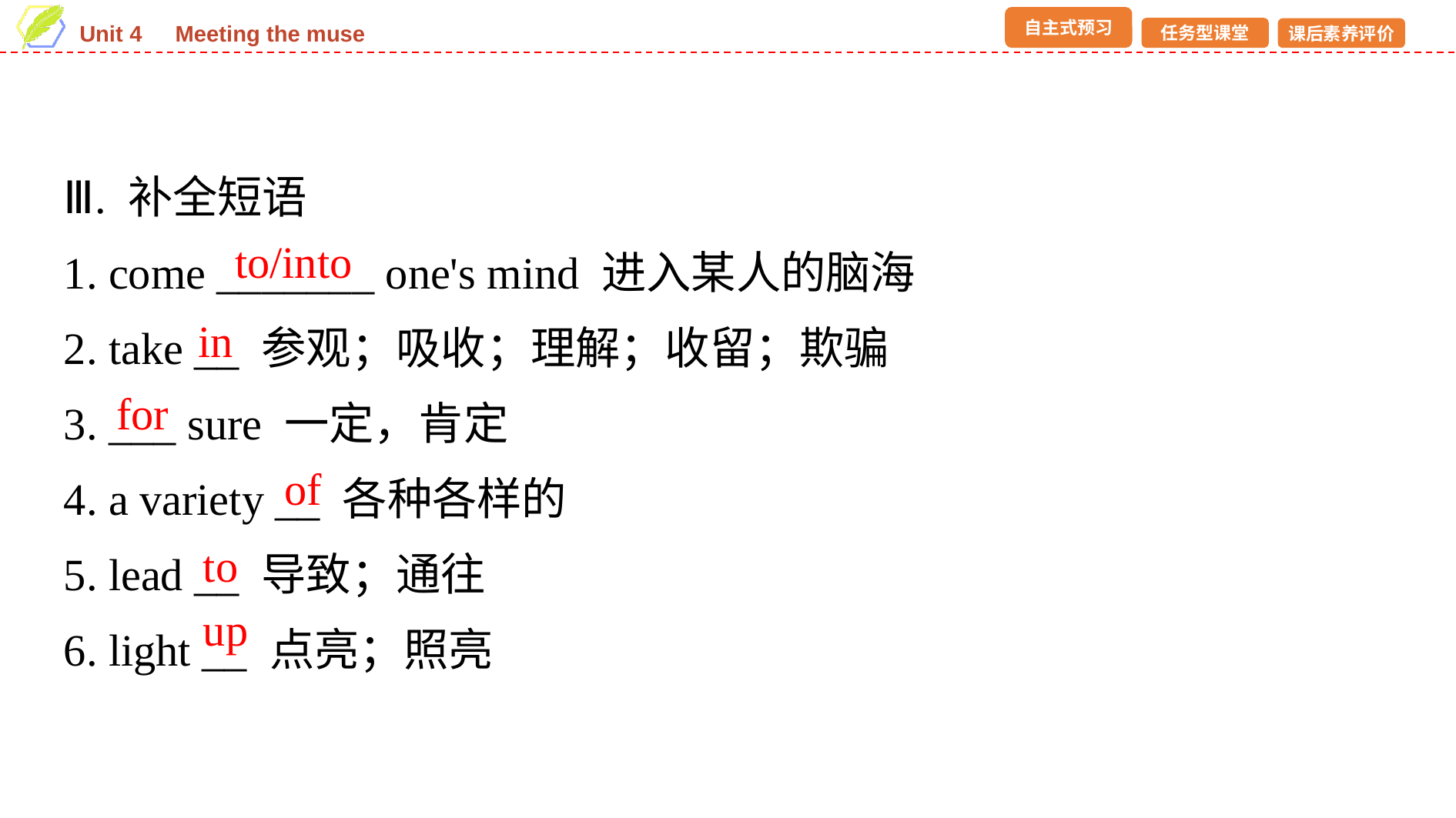

Ⅲ. 补全短语
1. come _______ one's mind 进入某人的脑海
2. take __ 参观；吸收；理解；收留；欺骗
3. ___ sure 一定，肯定
4. a variety __ 各种各样的
5. lead __ 导致；通往
6. light __ 点亮；照亮
to/into
in
for
of
to
up